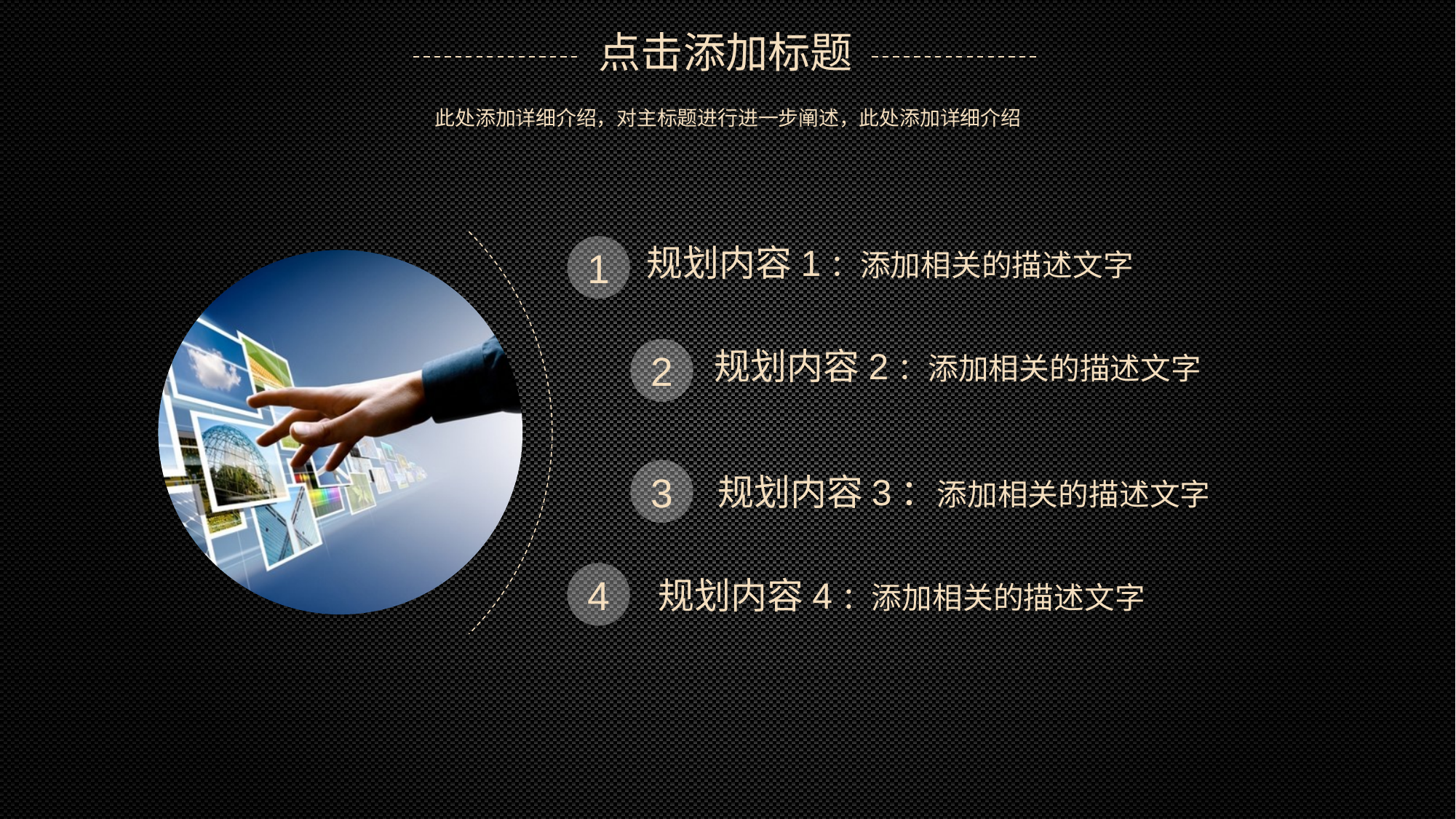

点击添加标题
此处添加详细介绍，对主标题进行进一步阐述，此处添加详细介绍

规划内容1：添加相关的描述文字
1

规划内容2：添加相关的描述文字
2
3
规划内容3：添加相关的描述文字
4
规划内容4：添加相关的描述文字